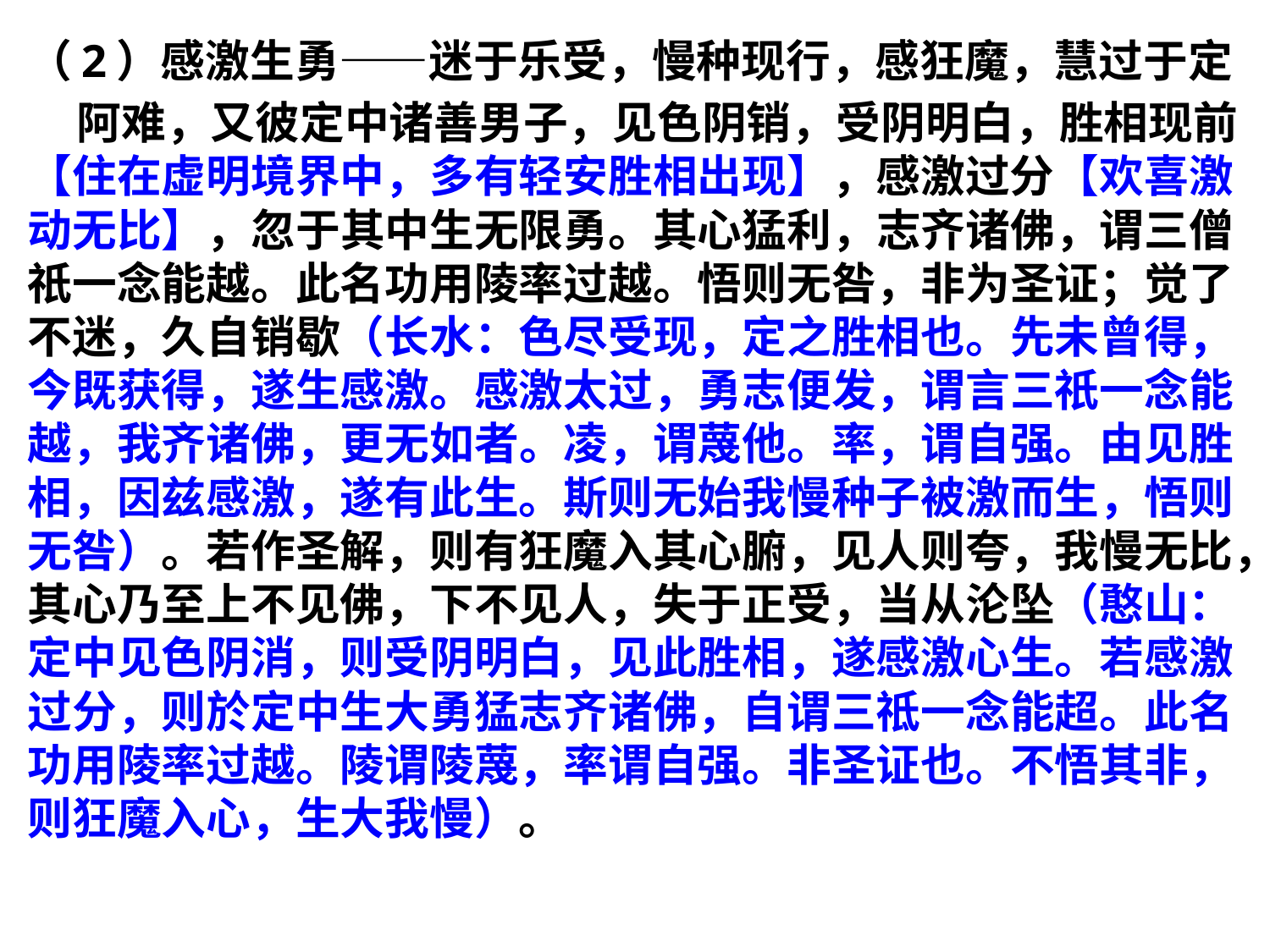

（2）感激生勇——迷于乐受，慢种现行，感狂魔，慧过于定
    阿难，又彼定中诸善男子，见色阴销，受阴明白，胜相现前【住在虚明境界中，多有轻安胜相出现】，感激过分【欢喜激动无比】，忽于其中生无限勇。其心猛利，志齐诸佛，谓三僧祇一念能越。此名功用陵率过越。悟则无咎，非为圣证；觉了不迷，久自销歇（长水：色尽受现，定之胜相也。先未曾得，今既获得，遂生感激。感激太过，勇志便发，谓言三祇一念能越，我齐诸佛，更无如者。凌，谓蔑他。率，谓自强。由见胜相，因兹感激，遂有此生。斯则无始我慢种子被激而生，悟则无咎）。若作圣解，则有狂魔入其心腑，见人则夸，我慢无比，其心乃至上不见佛，下不见人，失于正受，当从沦坠（憨山：定中见色阴消，则受阴明白，见此胜相，遂感激心生。若感激过分，则於定中生大勇猛志齐诸佛，自谓三祗一念能超。此名功用陵率过越。陵谓陵蔑，率谓自强。非圣证也。不悟其非，则狂魔入心，生大我慢）。